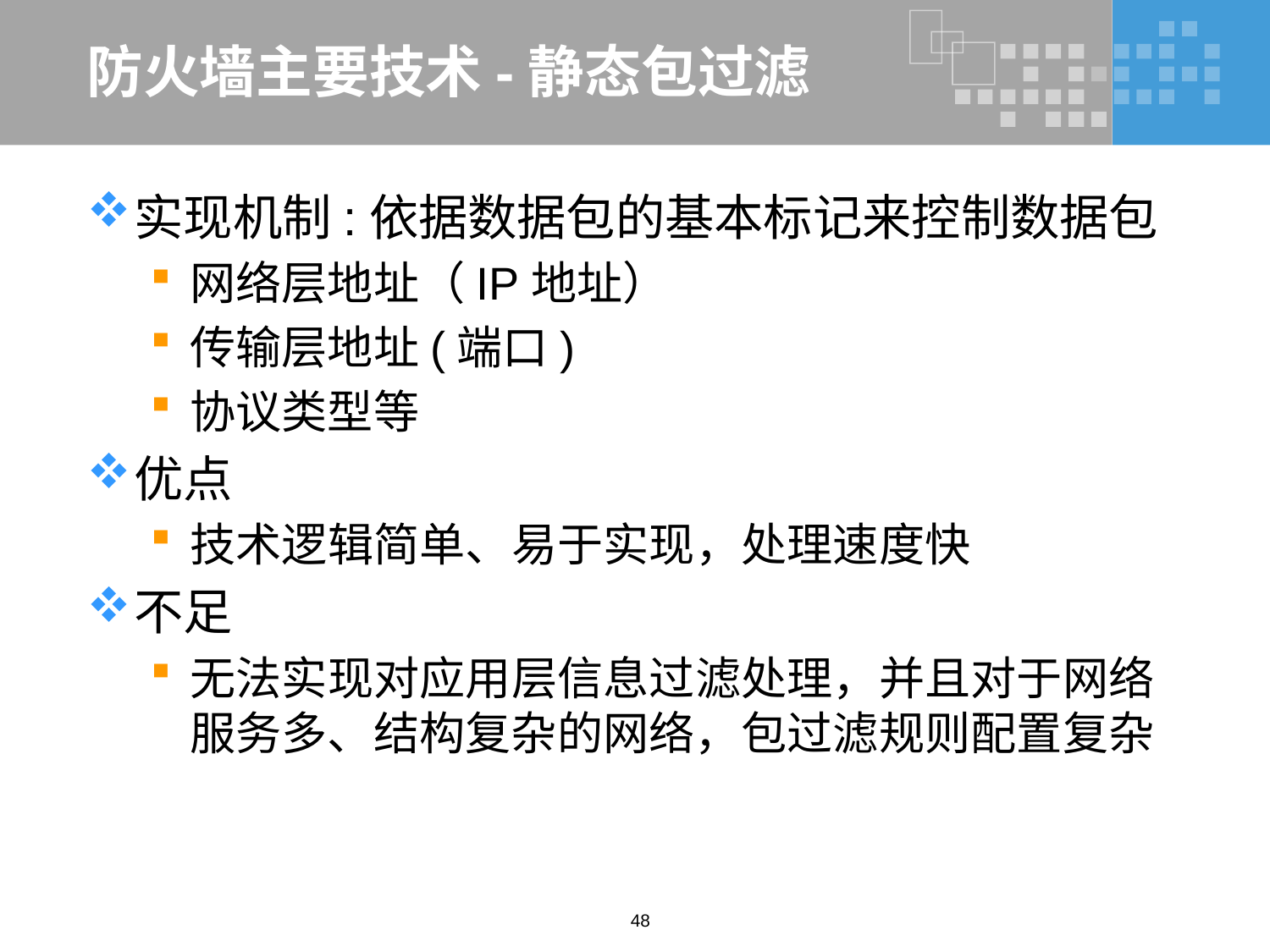

# 防火墙主要技术-静态包过滤
实现机制:依据数据包的基本标记来控制数据包
网络层地址（IP地址）
传输层地址(端口)
协议类型等
优点
技术逻辑简单、易于实现，处理速度快
不足
无法实现对应用层信息过滤处理，并且对于网络服务多、结构复杂的网络，包过滤规则配置复杂

48